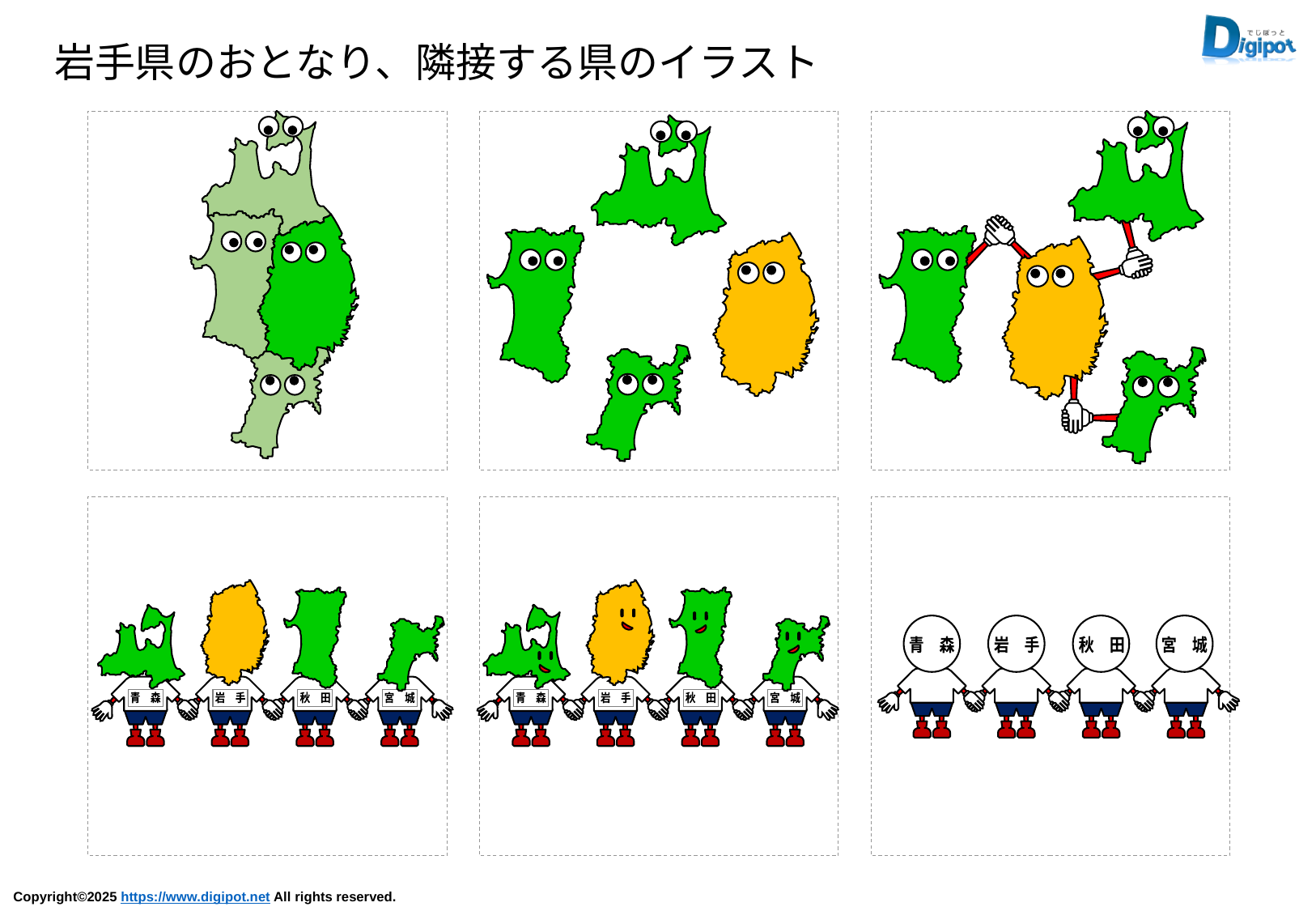

岩手県のおとなり、隣接する県のイラスト

青　森

岩　手

宮　城

秋　田

青　森

岩　手

宮　城

秋　田

青　森

岩　手

秋　田

宮　城